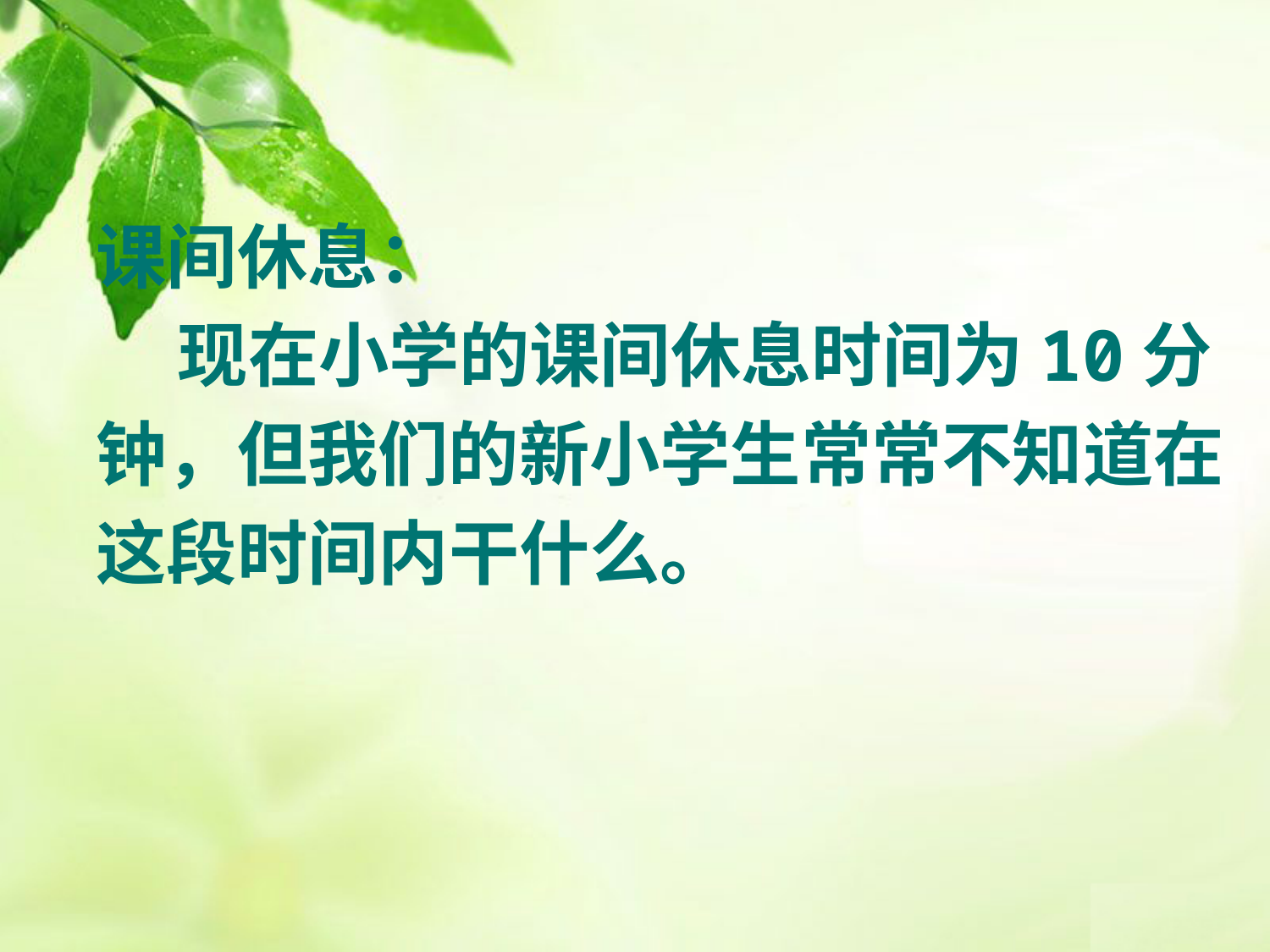

课间休息：
    现在小学的课间休息时间为10分
钟，但我们的新小学生常常不知道在
这段时间内干什么。